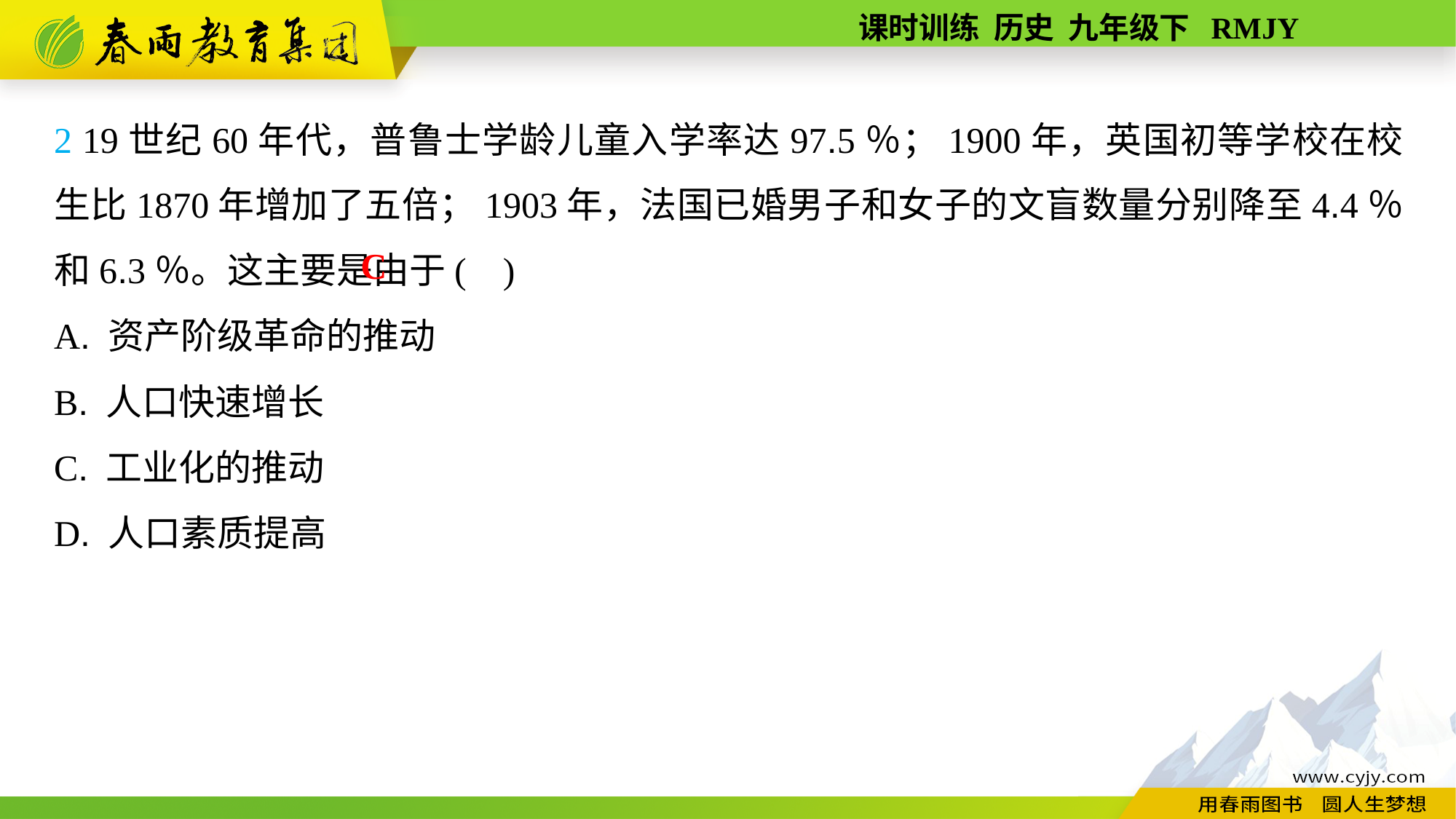

2 19世纪60年代，普鲁士学龄儿童入学率达97.5％；1900年，英国初等学校在校生比1870年增加了五倍；1903年，法国已婚男子和女子的文盲数量分别降至4.4％和6.3％。这主要是由于(    )
A. 资产阶级革命的推动
B. 人口快速增长
C. 工业化的推动
D. 人口素质提高
C